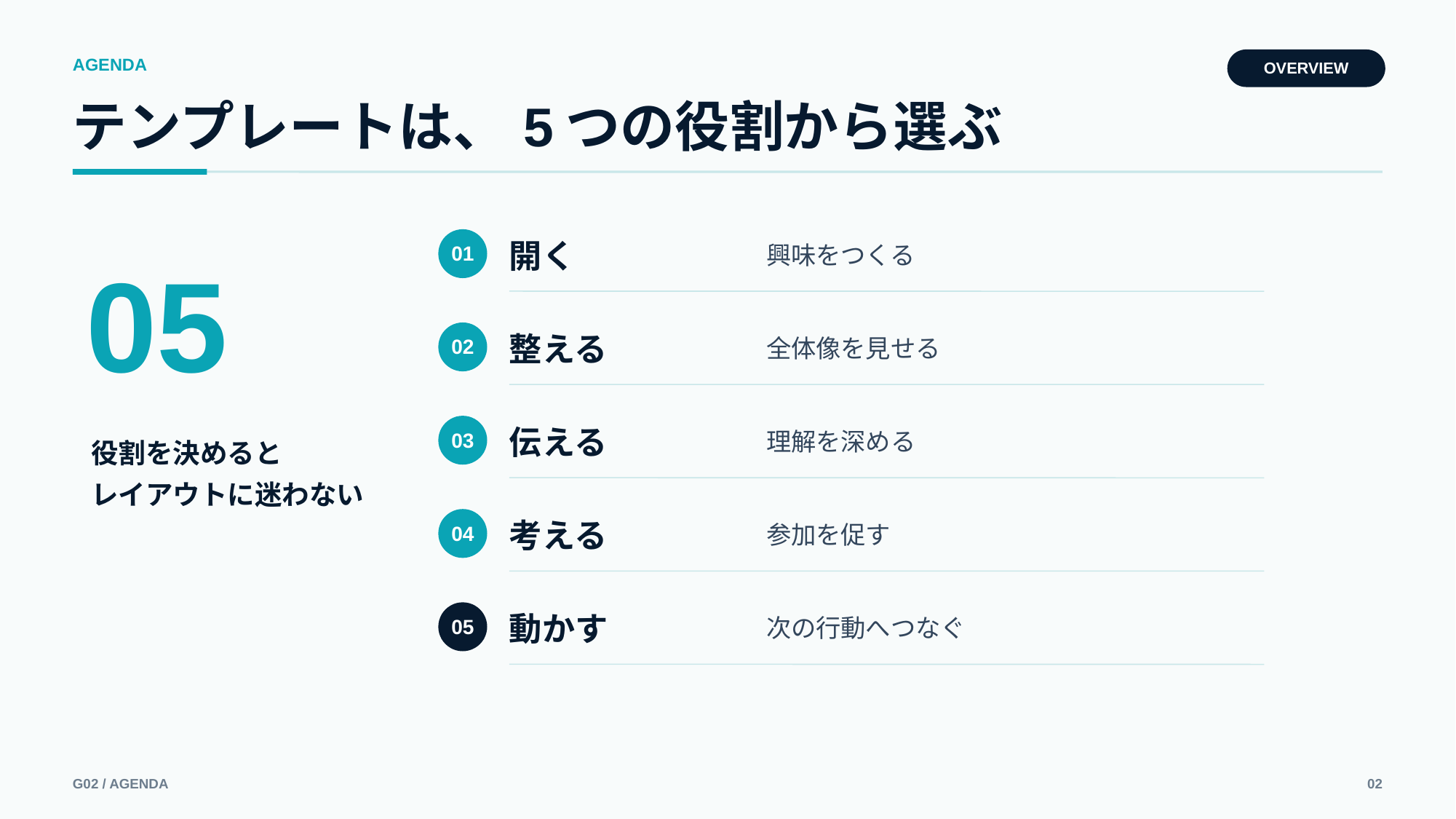

AGENDA
OVERVIEW
テンプレートは、5つの役割から選ぶ

開く
興味をつくる
01
05

整える
全体像を見せる
02

伝える
理解を深める
03
役割を決めると
レイアウトに迷わない

考える
参加を促す
04

動かす
次の行動へつなぐ
05

G02 / AGENDA
02